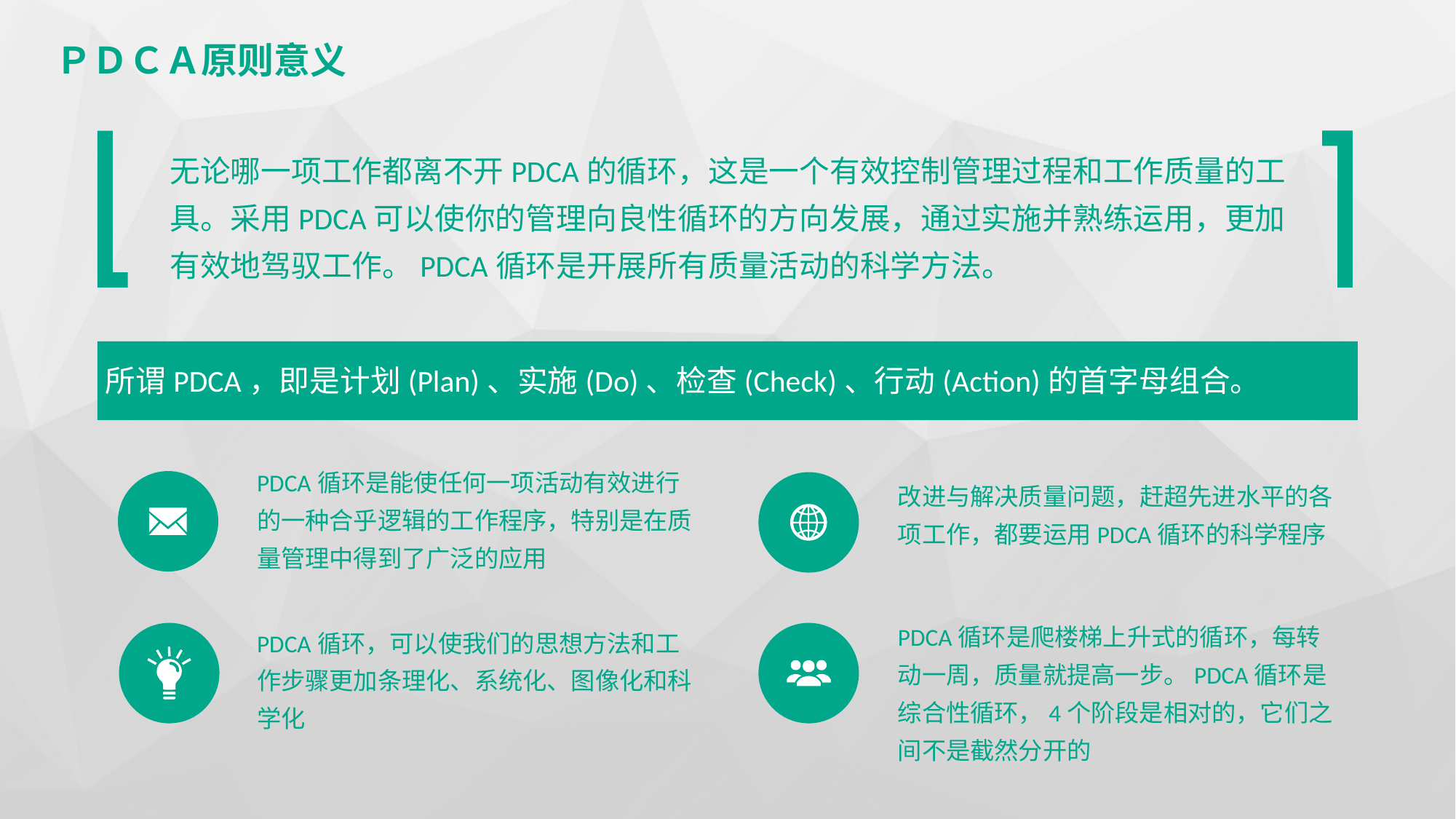

ＰＤＣＡ原则意义

无论哪一项工作都离不开PDCA的循环，这是一个有效控制管理过程和工作质量的工具。采用PDCA可以使你的管理向良性循环的方向发展，通过实施并熟练运用，更加有效地驾驭工作。PDCA循环是开展所有质量活动的科学方法。

所谓PDCA，即是计划(Plan)、实施(Do)、检查(Check)、行动(Action)的首字母组合。
PDCA循环是能使任何一项活动有效进行的一种合乎逻辑的工作程序，特别是在质量管理中得到了广泛的应用
改进与解决质量问题，赶超先进水平的各项工作，都要运用PDCA循环的科学程序

PDCA循环是爬楼梯上升式的循环，每转动一周，质量就提高一步。PDCA循环是综合性循环，4个阶段是相对的，它们之间不是截然分开的
PDCA循环，可以使我们的思想方法和工作步骤更加条理化、系统化、图像化和科学化